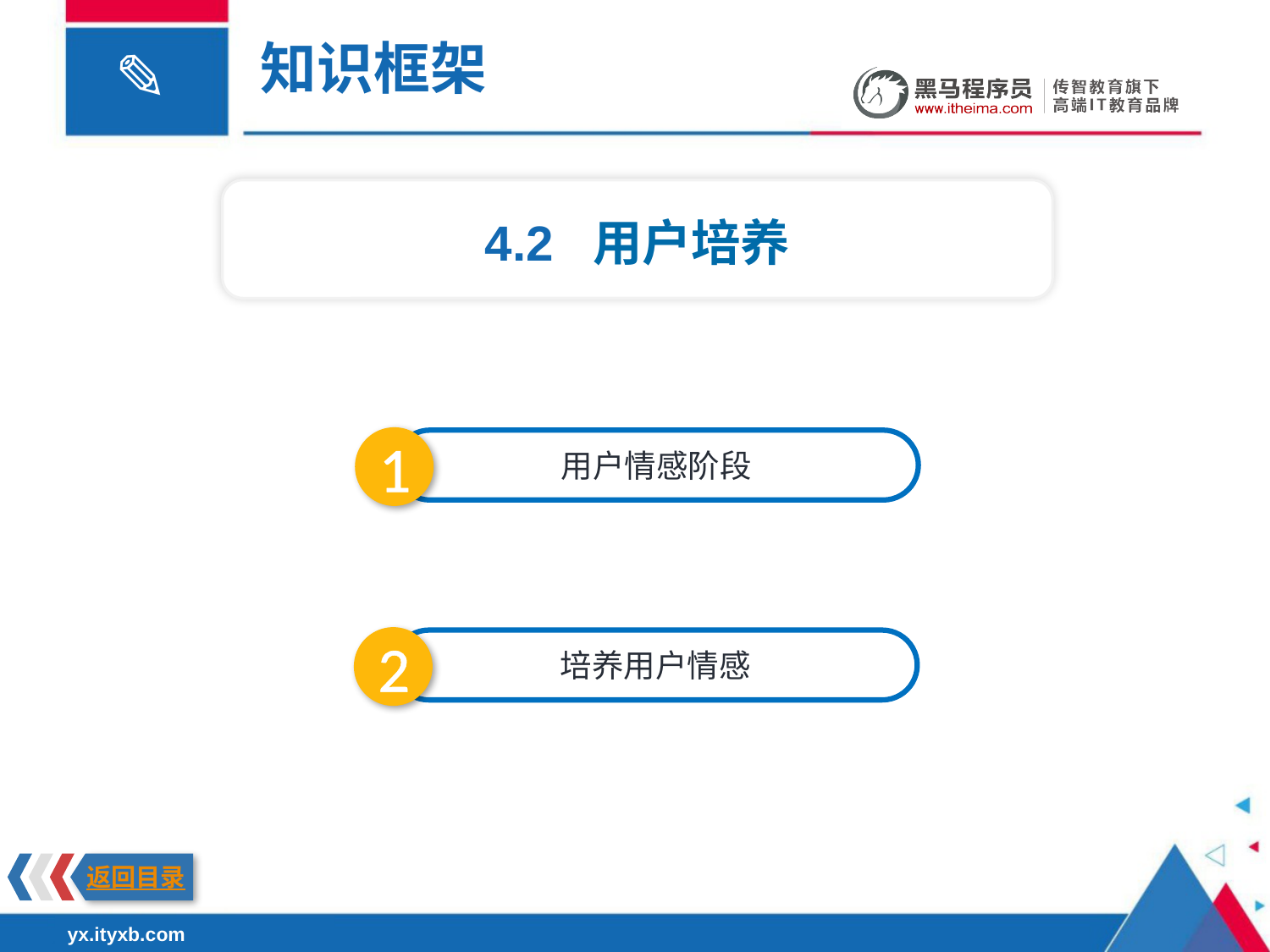

知识框架

4.2  用户培养
1
用户情感阶段
2
培养用户情感

返回目录